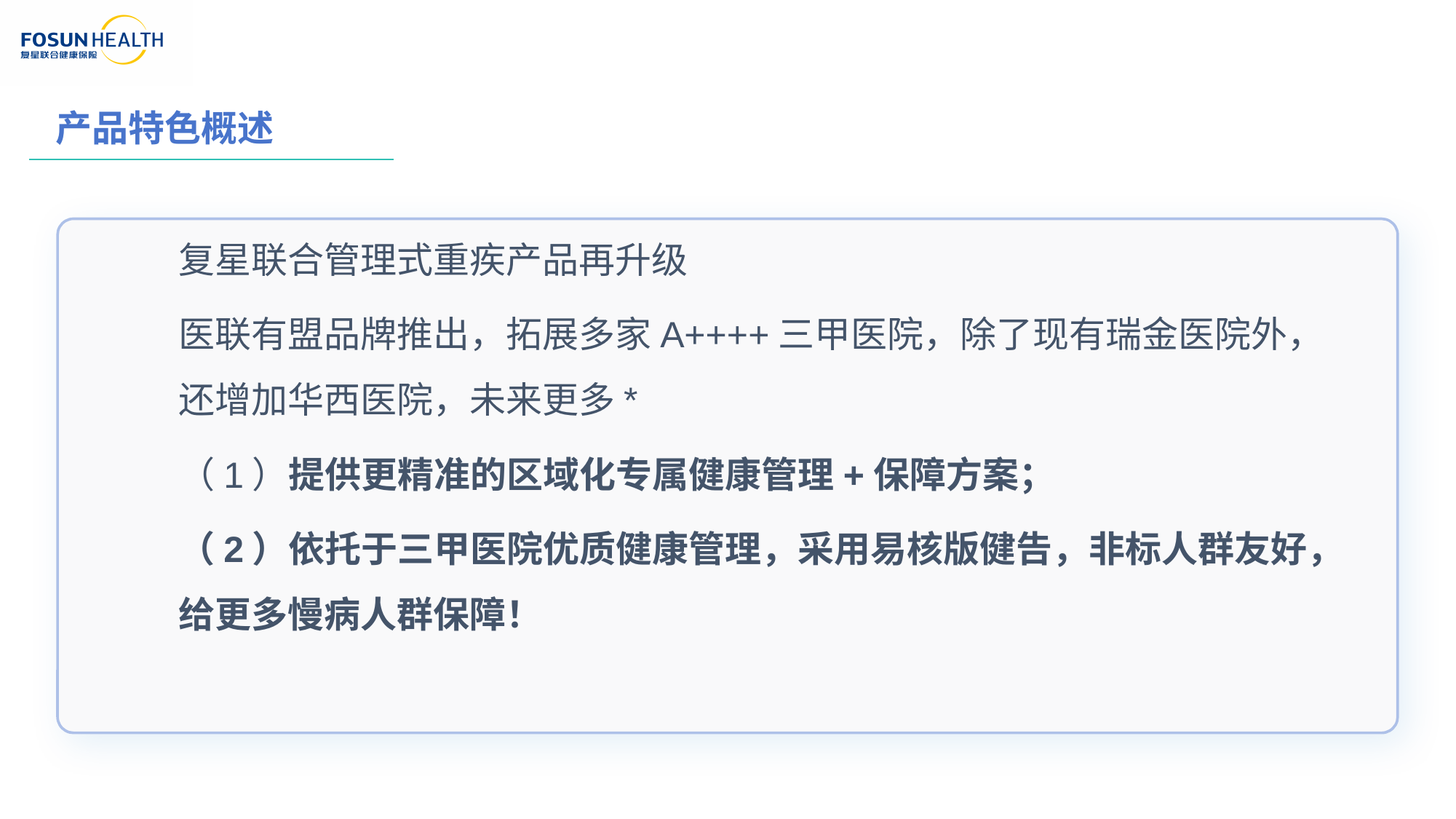

产品特色概述
复星联合管理式重疾产品再升级
医联有盟品牌推出，拓展多家A++++三甲医院，除了现有瑞金医院外，还增加华西医院，未来更多*
（1）提供更精准的区域化专属健康管理+保障方案；
（2）依托于三甲医院优质健康管理，采用易核版健告，非标人群友好，给更多慢病人群保障！

33